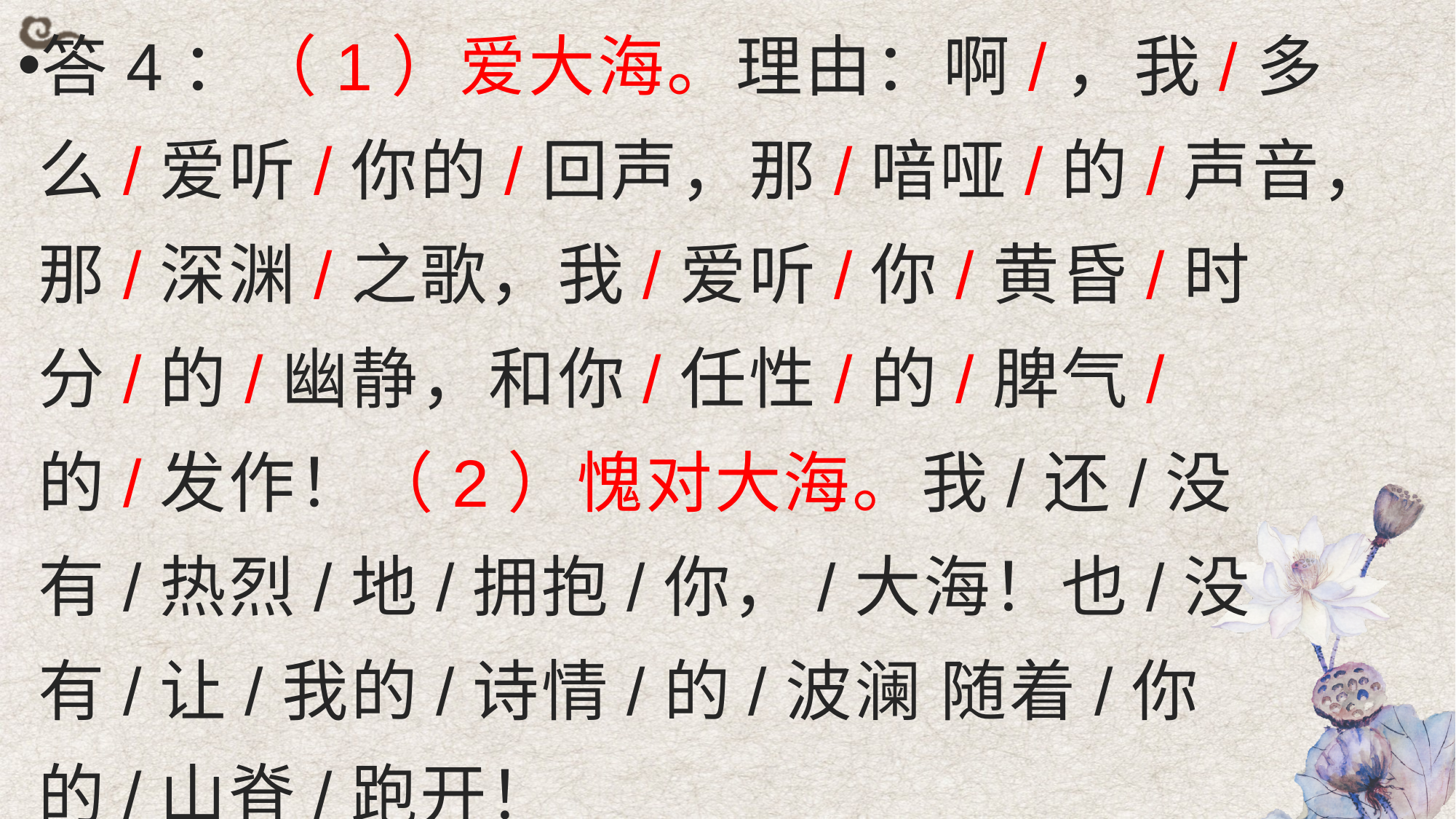

答4：（1）爱大海。理由：啊/，我/多么/爱听/你的/回声，那/喑哑/的/声音，那/深渊/之歌，我/爱听/你/黄昏/时分/的/幽静，和你/任性/的/脾气/的/发作！（2）愧对大海。我/还/没有/热烈/地/拥抱/你，/大海！也/没有/让/我的/诗情/的/波澜 随着/你的/山脊/跑开！

#